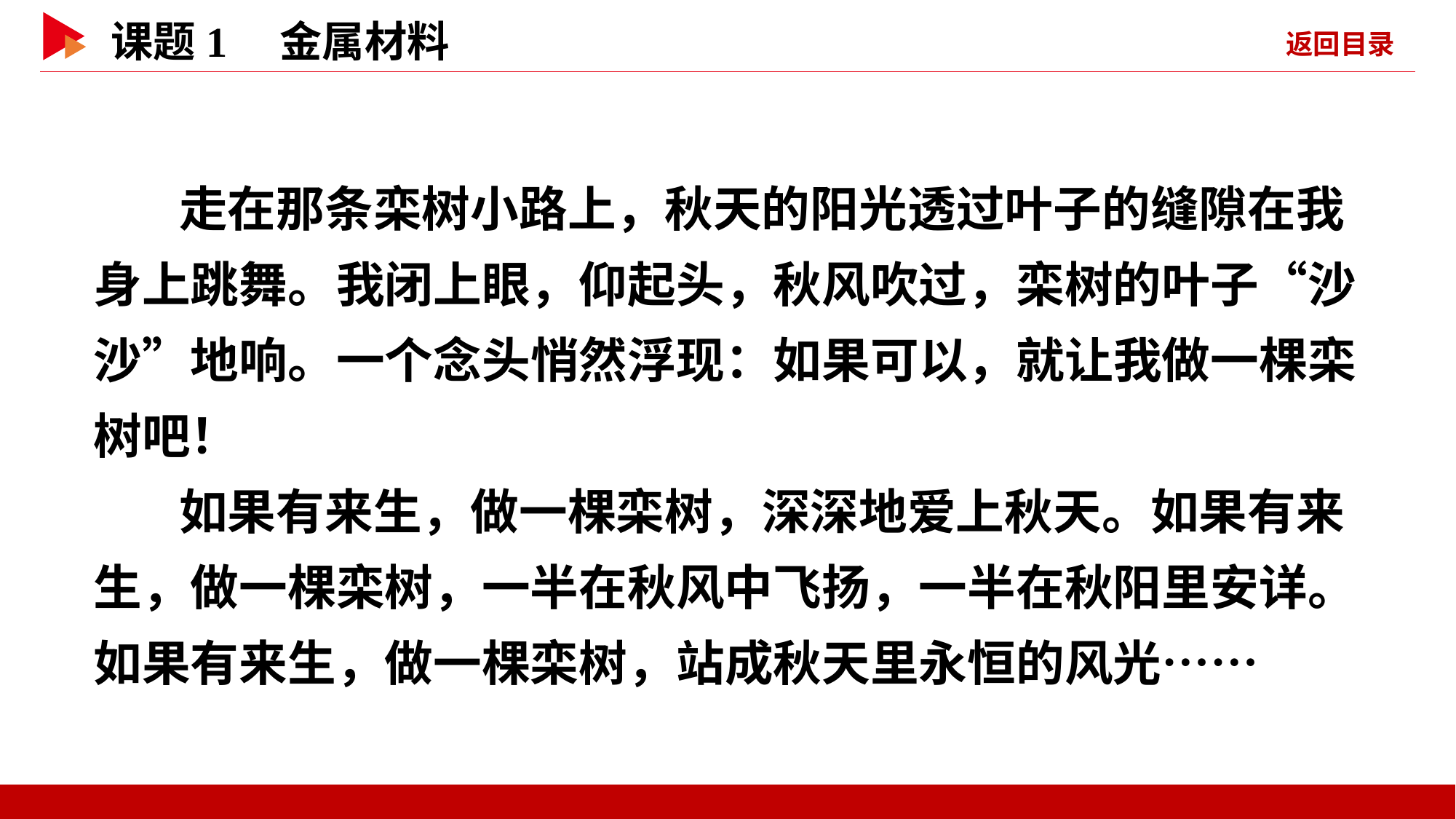

走在那条栾树小路上，秋天的阳光透过叶子的缝隙在我身上跳舞。我闭上眼，仰起头，秋风吹过，栾树的叶子“沙沙”地响。一个念头悄然浮现：如果可以，就让我做一棵栾树吧！
如果有来生，做一棵栾树，深深地爱上秋天。如果有来生，做一棵栾树，一半在秋风中飞扬，一半在秋阳里安详。如果有来生，做一棵栾树，站成秋天里永恒的风光……